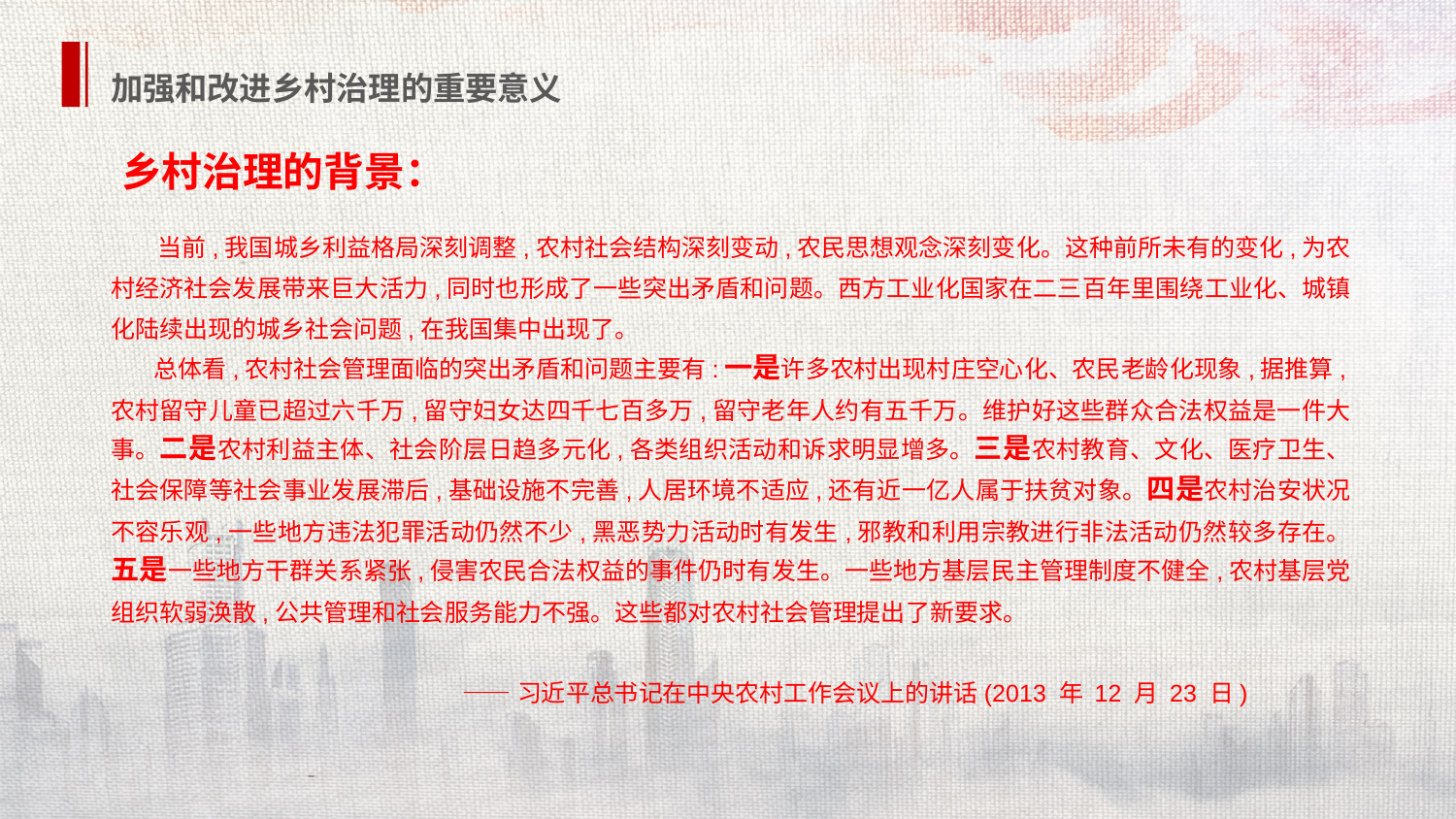

加强和改进乡村治理的重要意义
 乡村治理的背景：
       当前,我国城乡利益格局深刻调整,农村社会结构深刻变动,农民思想观念深刻变化。这种前所未有的变化,为农村经济社会发展带来巨大活力,同时也形成了一些突出矛盾和问题。西方工业化国家在二三百年里围绕工业化、城镇化陆续出现的城乡社会问题,在我国集中出现了。
       总体看,农村社会管理面临的突出矛盾和问题主要有:一是许多农村出现村庄空心化、农民老龄化现象,据推算,农村留守儿童已超过六千万,留守妇女达四千七百多万,留守老年人约有五千万。维护好这些群众合法权益是一件大事。二是农村利益主体、社会阶层日趋多元化,各类组织活动和诉求明显增多。三是农村教育、文化、医疗卫生、社会保障等社会事业发展滞后,基础设施不完善,人居环境不适应,还有近一亿人属于扶贫对象。四是农村治安状况不容乐观,一些地方违法犯罪活动仍然不少,黑恶势力活动时有发生,邪教和利用宗教进行非法活动仍然较多存在。五是一些地方干群关系紧张,侵害农民合法权益的事件仍时有发生。一些地方基层民主管理制度不健全,农村基层党组织软弱涣散,公共管理和社会服务能力不强。这些都对农村社会管理提出了新要求。

                                                                  ——习近平总书记在中央农村工作会议上的讲话(2013 年 12 月 23 日)